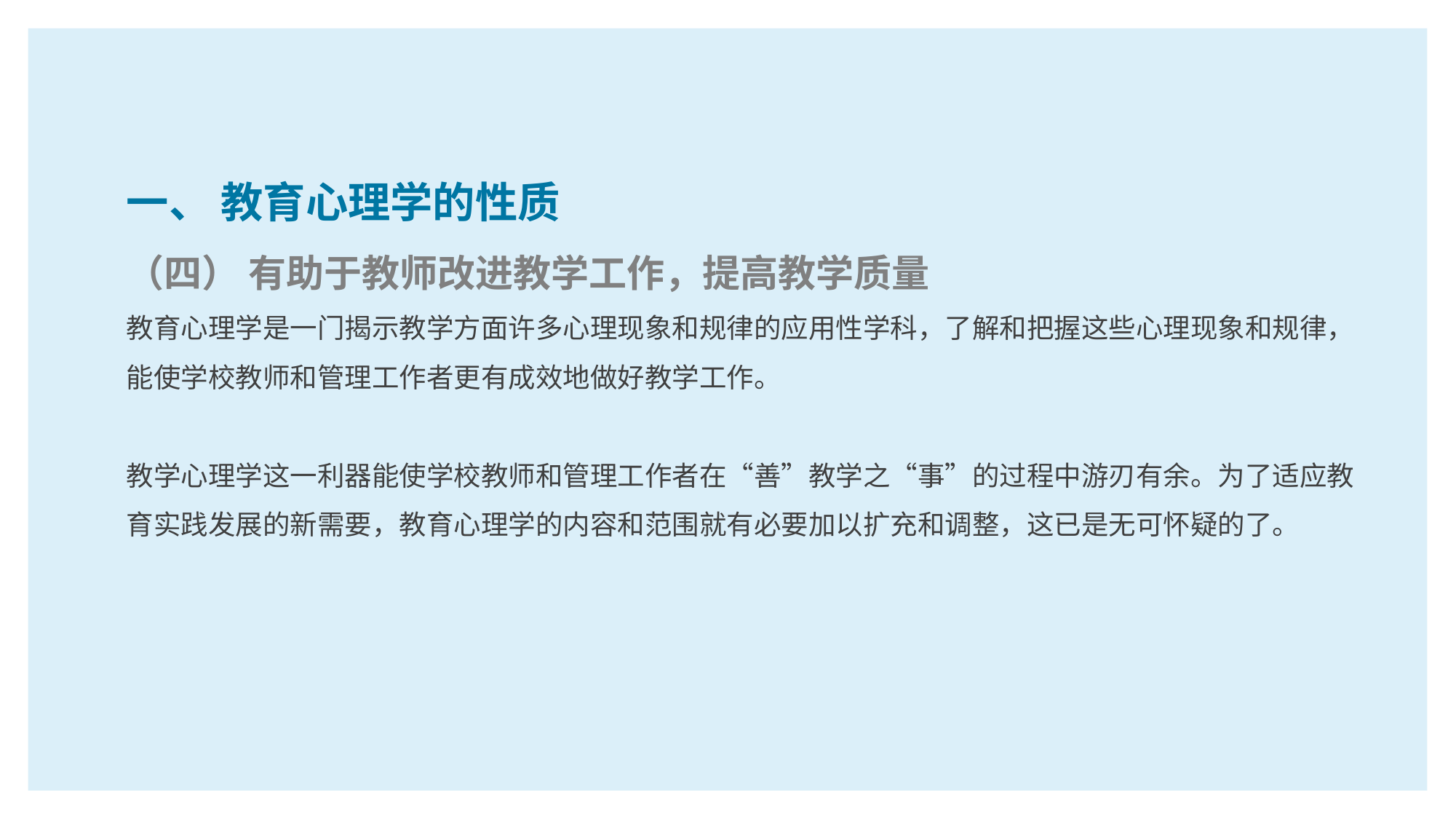

一、 教育心理学的性质
（四） 有助于教师改进教学工作，提高教学质量
教育心理学是一门揭示教学方面许多心理现象和规律的应用性学科，了解和把握这些心理现象和规律，能使学校教师和管理工作者更有成效地做好教学工作。

教学心理学这一利器能使学校教师和管理工作者在“善”教学之“事”的过程中游刃有余。为了适应教育实践发展的新需要，教育心理学的内容和范围就有必要加以扩充和调整，这已是无可怀疑的了。